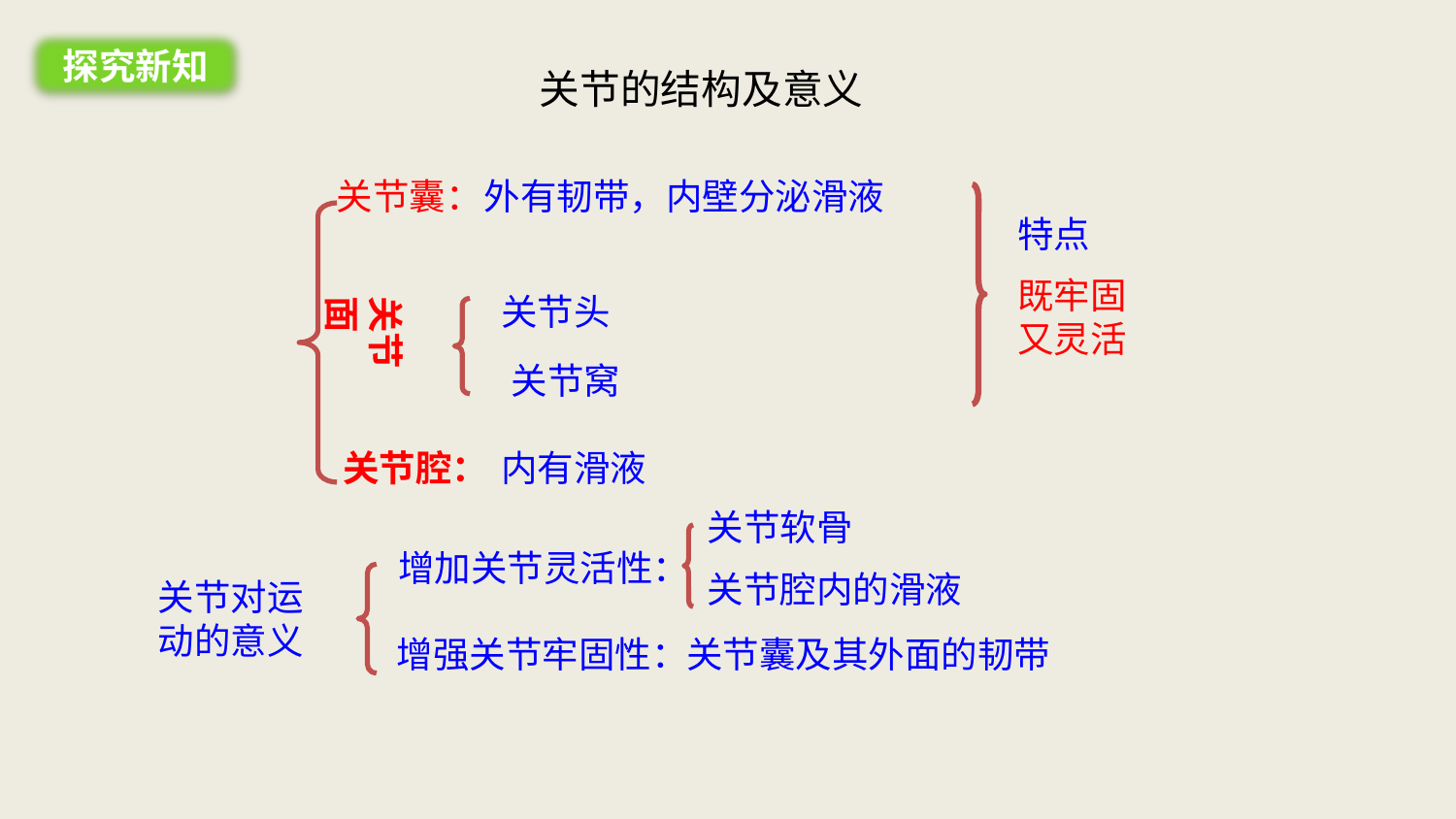

探究新知
关节的结构及意义
关节囊：
外有韧带，内壁分泌滑液

特点
既牢固又灵活
关节面
关节头

关节窝
内有滑液
关节腔：
关节软骨
关节腔内的滑液

增加关节灵活性：

关节对运动的意义
增强关节牢固性：
关节囊及其外面的韧带